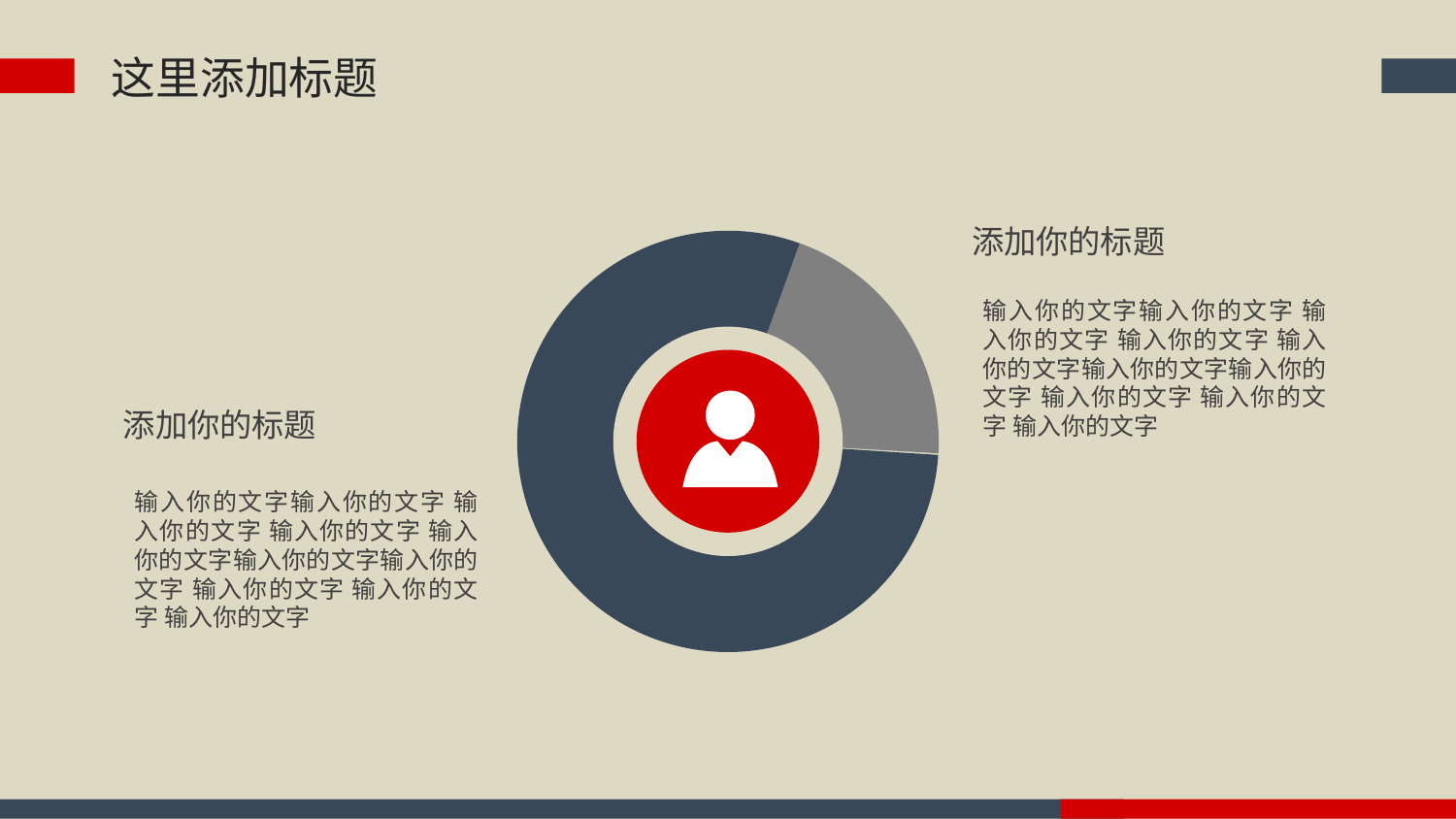

这里添加标题

添加你的标题

输入你的文字输入你的文字 输入你的文字 输入你的文字 输入你的文字输入你的文字输入你的文字 输入你的文字 输入你的文字 输入你的文字

添加你的标题
输入你的文字输入你的文字 输入你的文字 输入你的文字 输入你的文字输入你的文字输入你的文字 输入你的文字 输入你的文字 输入你的文字